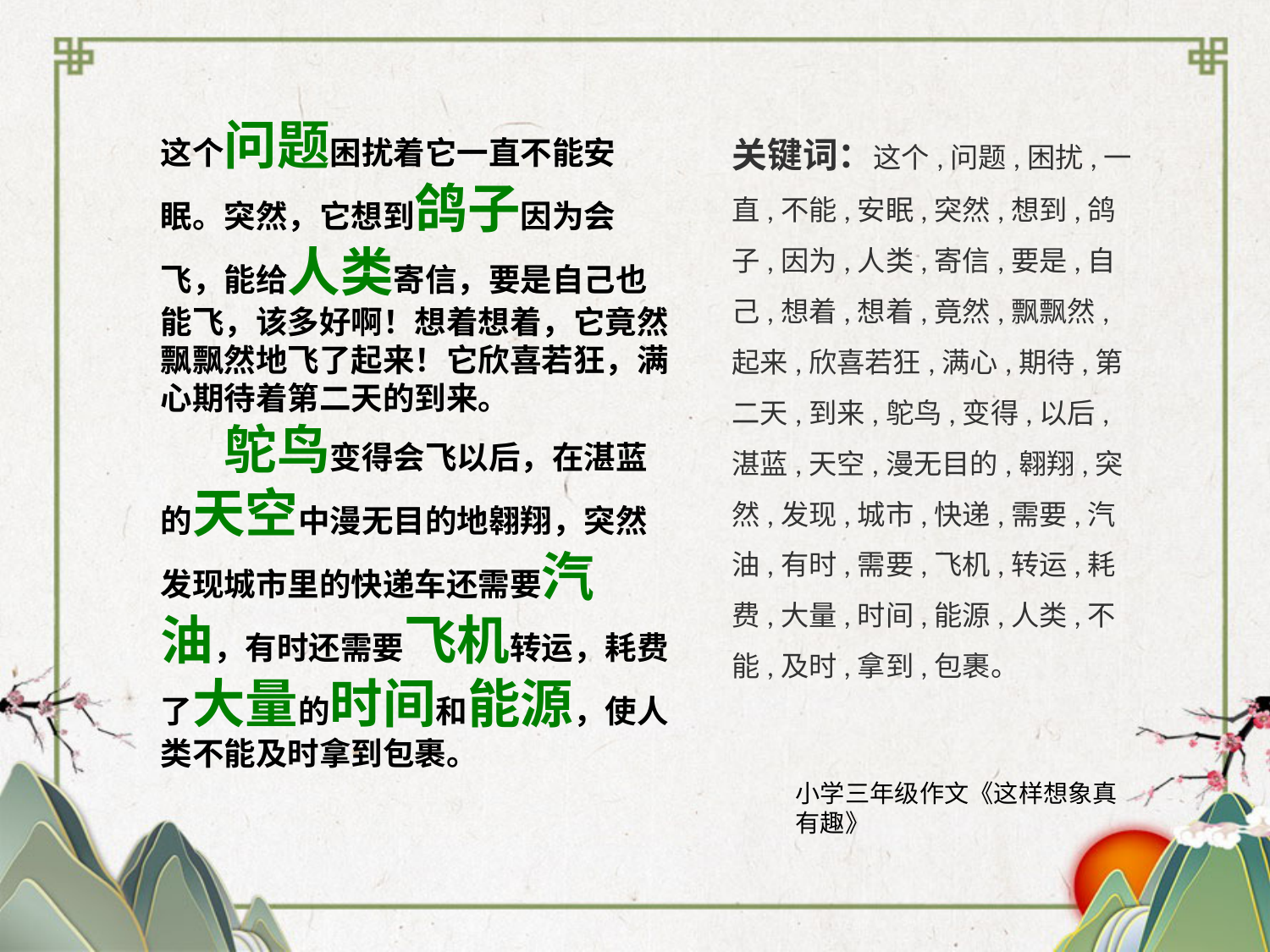

这个问题困扰着它一直不能安眠。突然，它想到鸽子因为会飞，能给人类寄信，要是自己也能飞，该多好啊！想着想着，它竟然飘飘然地飞了起来！它欣喜若狂，满心期待着第二天的到来。
　　鸵鸟变得会飞以后，在湛蓝的天空中漫无目的地翱翔，突然发现城市里的快递车还需要汽油，有时还需要飞机转运，耗费了大量的时间和能源，使人类不能及时拿到包裹。
关键词：这个,问题,困扰,一直,不能,安眠,突然,想到,鸽子,因为,人类,寄信,要是,自己,想着,想着,竟然,飘飘然,起来,欣喜若狂,满心,期待,第二天,到来,鸵鸟,变得,以后,湛蓝,天空,漫无目的,翱翔,突然,发现,城市,快递,需要,汽油,有时,需要,飞机,转运,耗费,大量,时间,能源,人类,不能,及时,拿到,包裹。
小学三年级作文《这样想象真有趣》